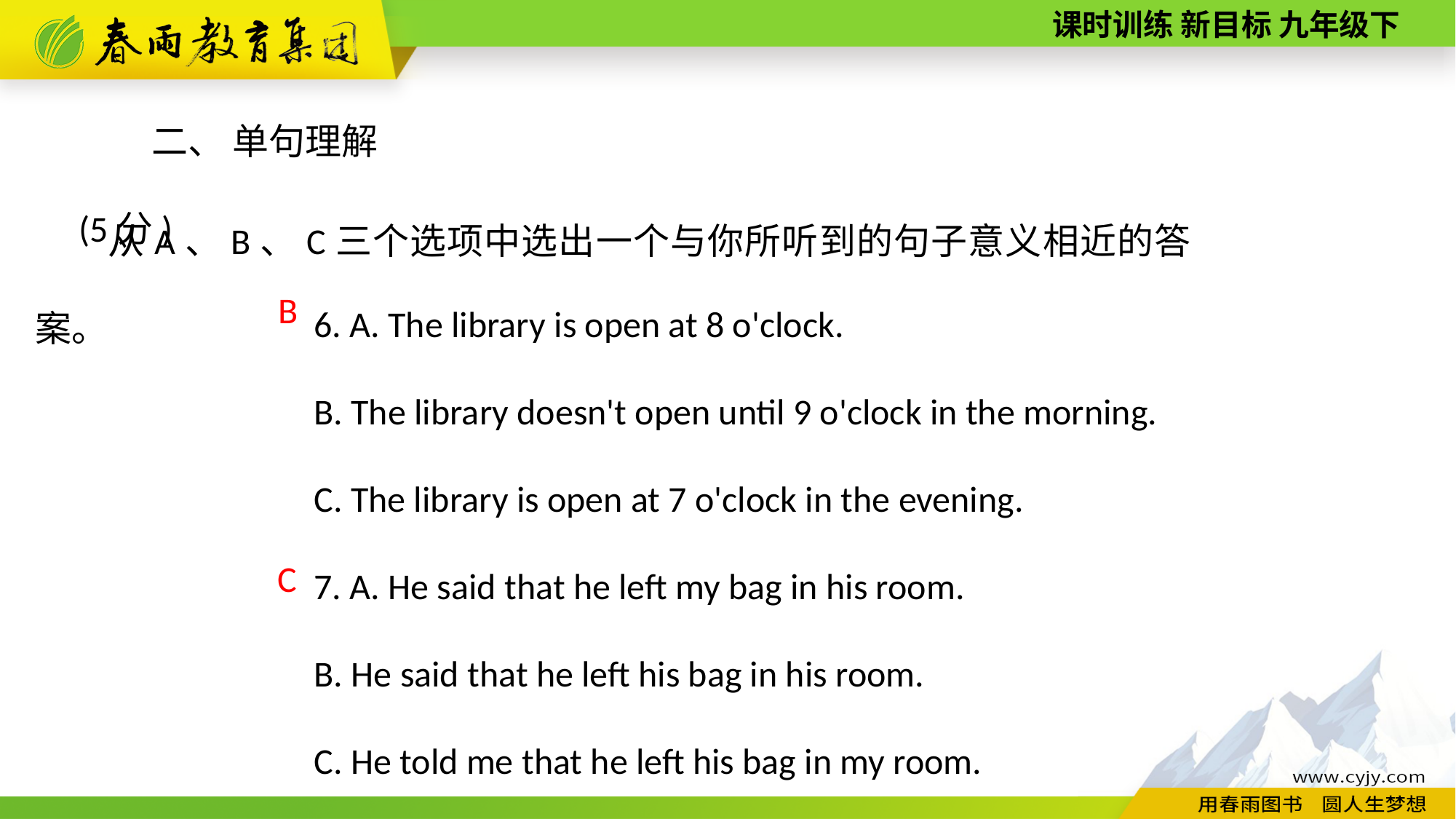

二、 单句理解(5分)
从A、B、C三个选项中选出一个与你所听到的句子意义相近的答案。
6. A. The library is open at 8 o'clock.
B. The library doesn't open until 9 o'clock in the morning.
C. The library is open at 7 o'clock in the evening.
7. A. He said that he left my bag in his room.
B. He said that he left his bag in his room.
C. He told me that he left his bag in my room.
B
C